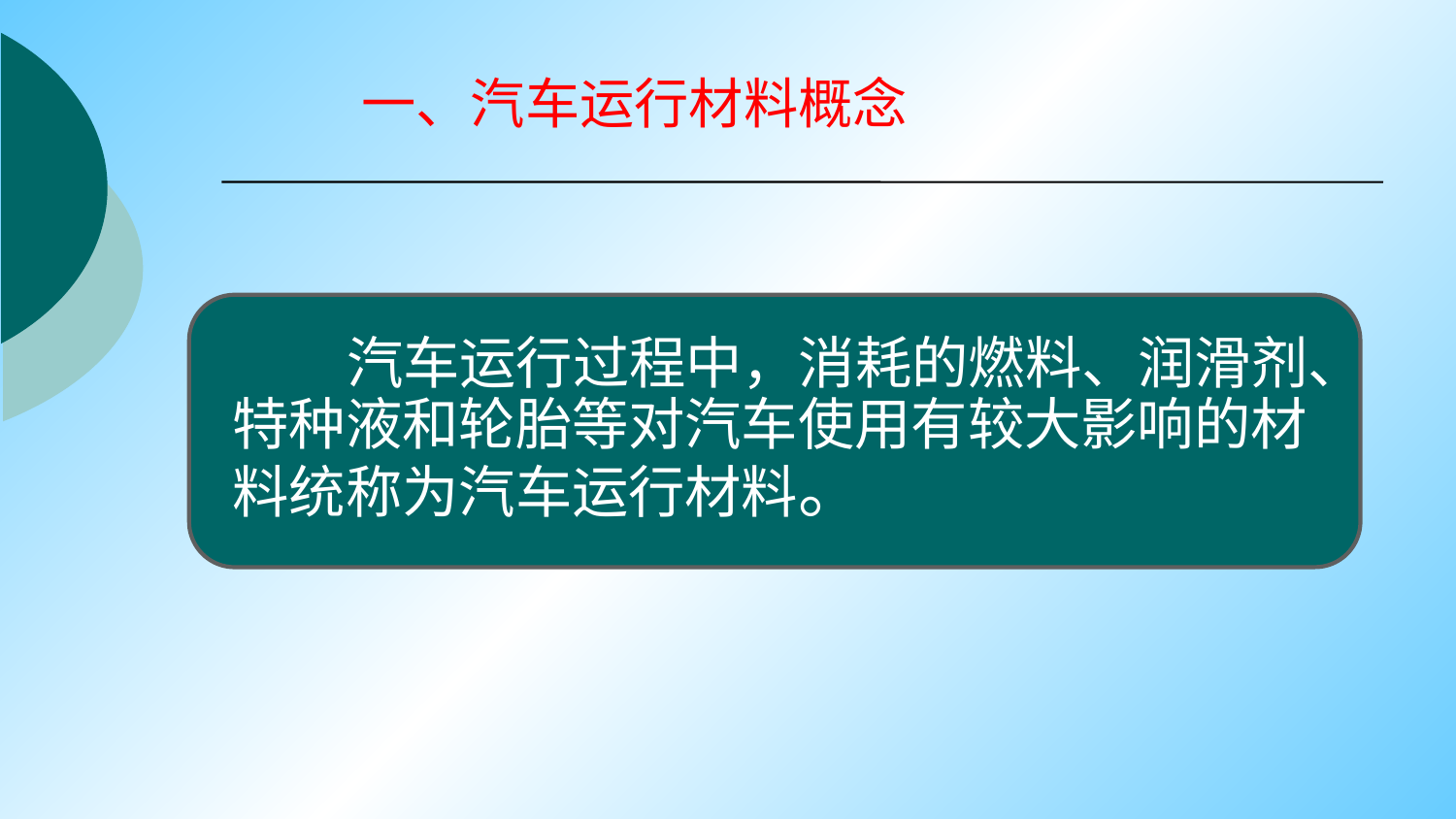

# 一、汽车运行材料概念
汽车运行过程中，消耗的燃料、润滑剂、特种液和轮胎等对汽车使用有较大影响的材料统称为汽车运行材料。